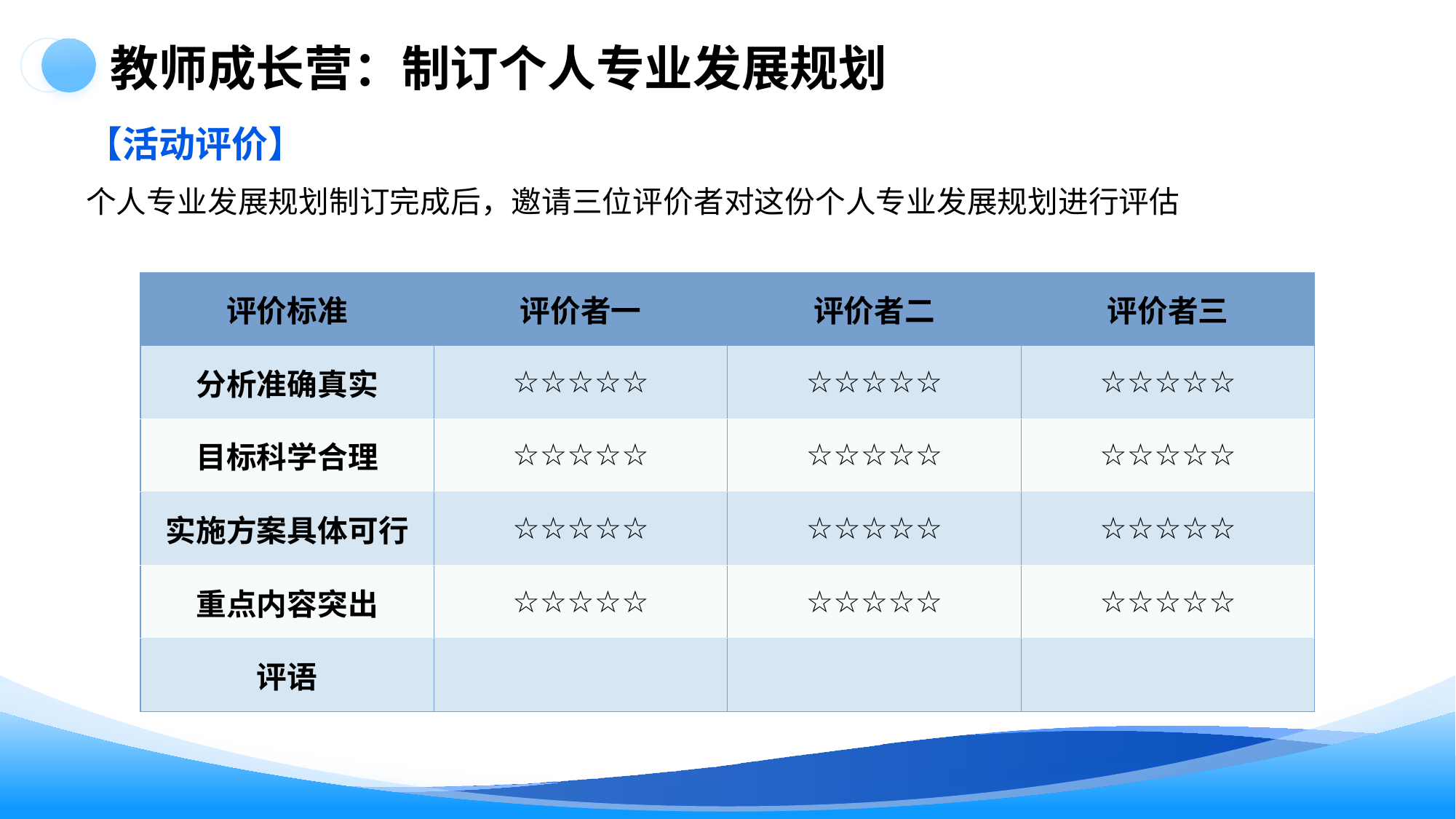

教师成长营：制订个人专业发展规划

【活动评价】
个人专业发展规划制订完成后，邀请三位评价者对这份个人专业发展规划进行评估
| 评价标准 | 评价者一 | 评价者二 | 评价者三 |
| --- | --- | --- | --- |
| 分析准确真实 | ☆☆☆☆☆ | ☆☆☆☆☆ | ☆☆☆☆☆ |
| 目标科学合理 | ☆☆☆☆☆ | ☆☆☆☆☆ | ☆☆☆☆☆ |
| 实施方案具体可行 | ☆☆☆☆☆ | ☆☆☆☆☆ | ☆☆☆☆☆ |
| 重点内容突出 | ☆☆☆☆☆ | ☆☆☆☆☆ | ☆☆☆☆☆ |
| 评语 |  |  |  |